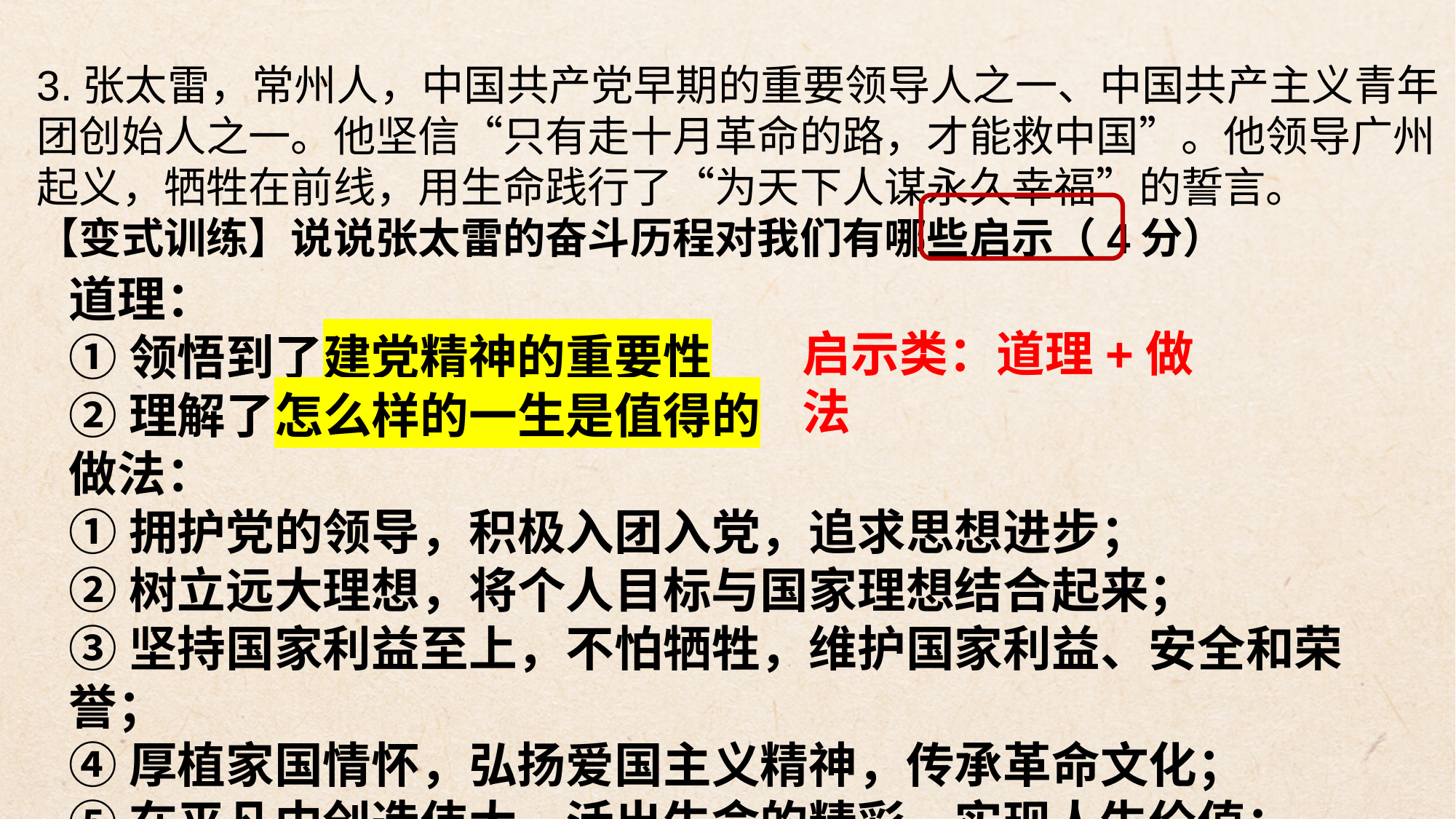

3.张太雷，常州人，中国共产党早期的重要领导人之一、中国共产主义青年团创始人之一。他坚信“只有走十月革命的路，才能救中国”。他领导广州起义，牺牲在前线，用生命践行了“为天下人谋永久幸福”的誓言。
【变式训练】说说张太雷的奋斗历程对我们有哪些启示（4分）

道理：
①领悟到了建党精神的重要性
②理解了怎么样的一生是值得的
做法：
①拥护党的领导，积极入团入党，追求思想进步；
②树立远大理想，将个人目标与国家理想结合起来；
③坚持国家利益至上，不怕牺牲，维护国家利益、安全和荣誉；
④厚植家国情怀，弘扬爱国主义精神，传承革命文化；
⑤在平凡中创造伟大，活出生命的精彩，实现人生价值；
启示类：道理+做法